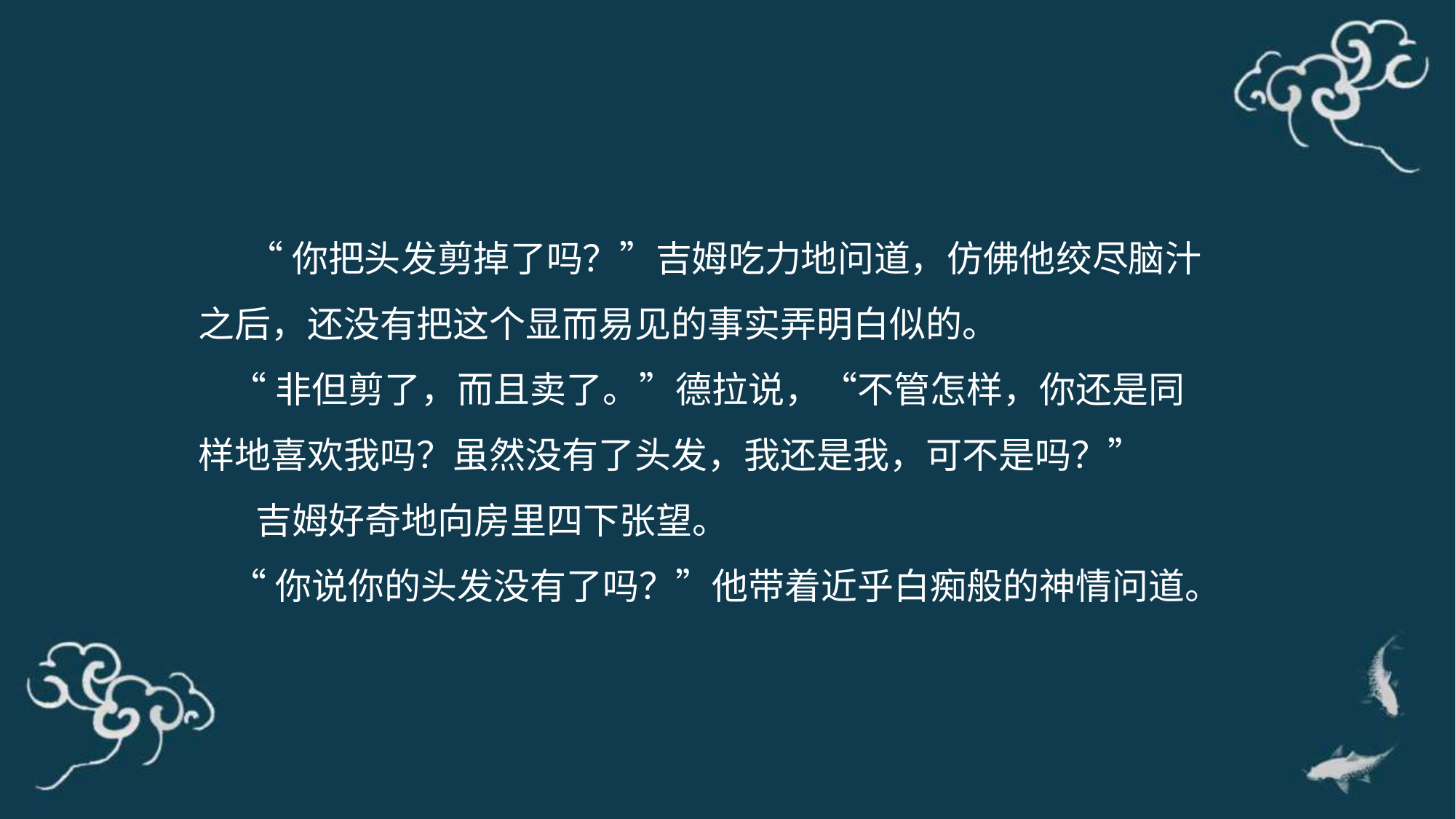

“你把头发剪掉了吗？”吉姆吃力地问道，仿佛他绞尽脑汁之后，还没有把这个显而易见的事实弄明白似的。
“非但剪了，而且卖了。”德拉说，“不管怎样，你还是同样地喜欢我吗？虽然没有了头发，我还是我，可不是吗？”
  吉姆好奇地向房里四下张望。
“你说你的头发没有了吗？”他带着近乎白痴般的神情问道。